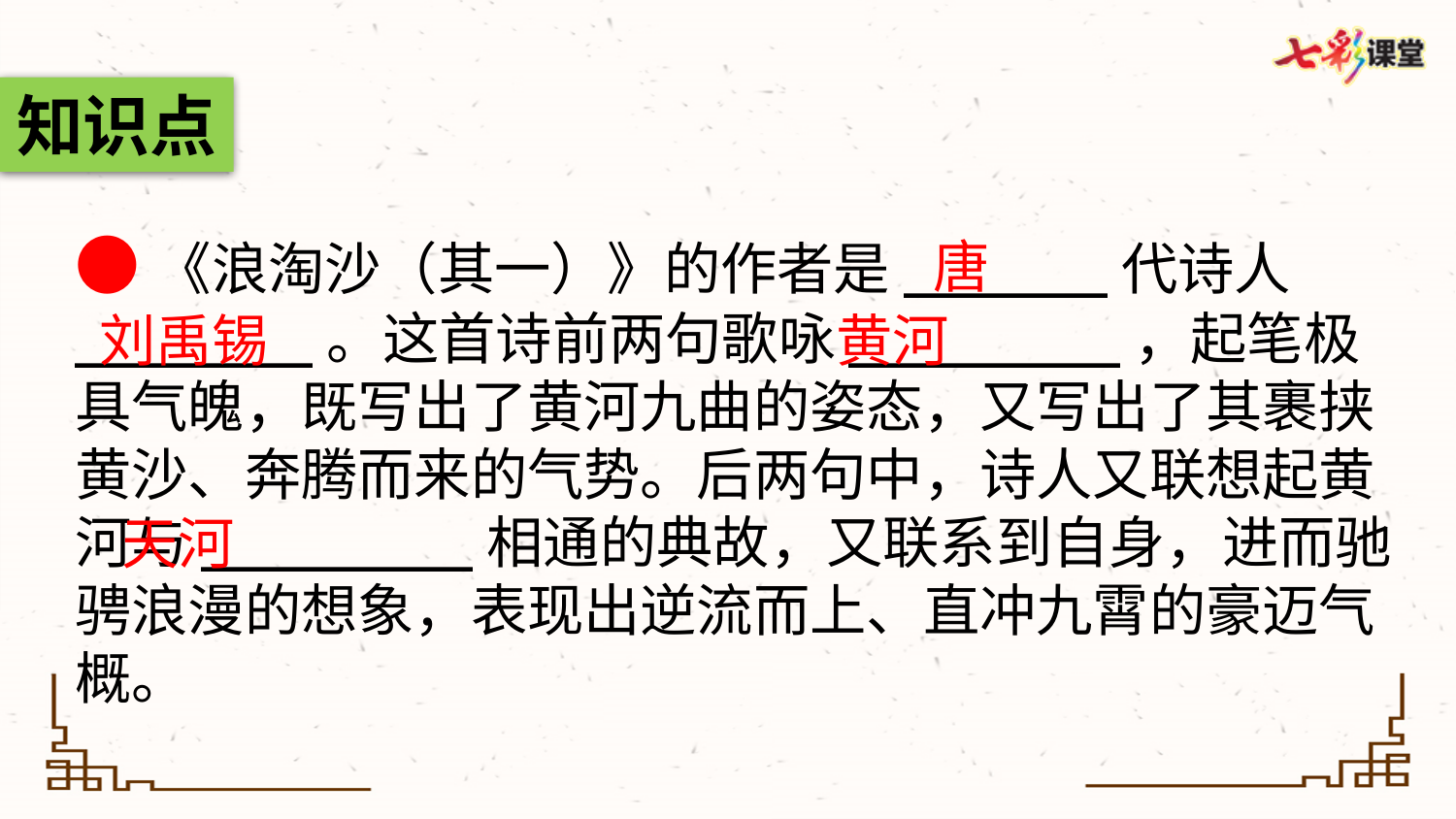

知识点
●《浪淘沙（其一）》的作者是______代诗人_______。这首诗前两句歌咏________，起笔极具气魄，既写出了黄河九曲的姿态，又写出了其裹挟黄沙、奔腾而来的气势。后两句中，诗人又联想起黄河与________相通的典故，又联系到自身，进而驰骋浪漫的想象，表现出逆流而上、直冲九霄的豪迈气概。
唐
刘禹锡
黄河
天河